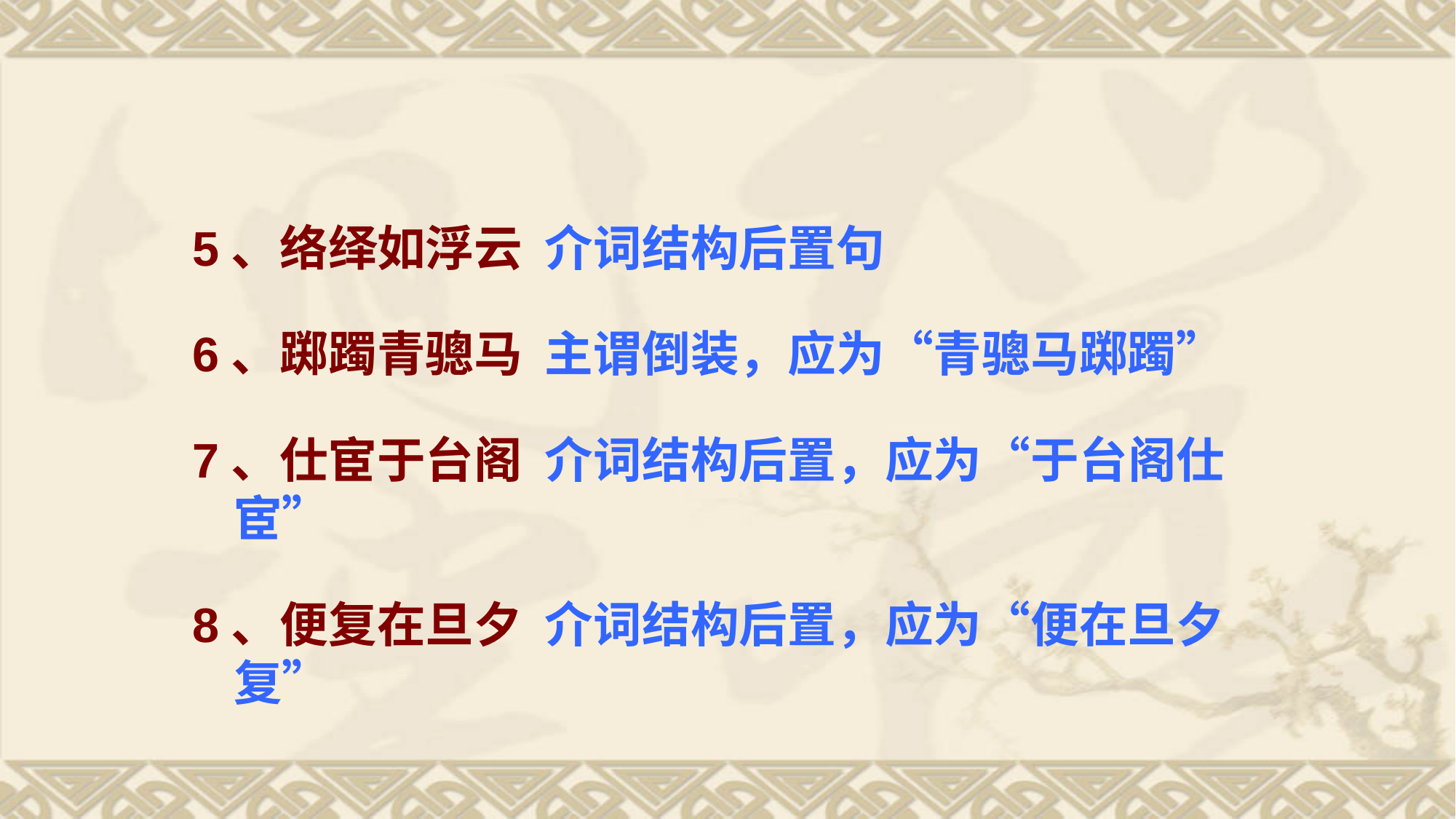

5、络绎如浮云  介词结构后置句

6、踯躅青骢马  主谓倒装，应为“青骢马踯躅”

7、仕宦于台阁  介词结构后置，应为“于台阁仕宦”

8、便复在旦夕  介词结构后置，应为“便在旦夕复”